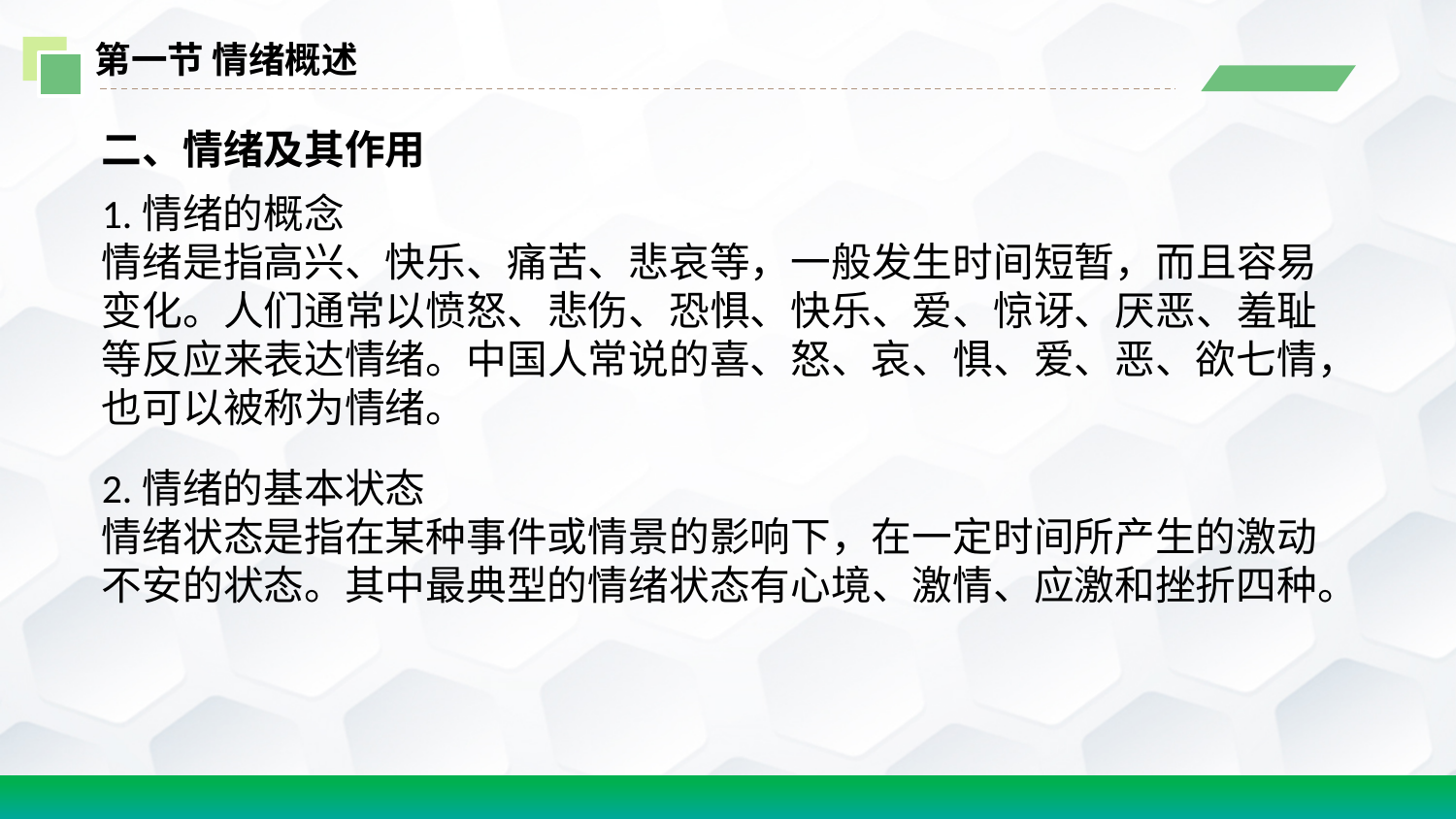

第一节 情绪概述
二、情绪及其作用
1.情绪的概念
情绪是指高兴、快乐、痛苦、悲哀等，一般发生时间短暂，而且容易变化。人们通常以愤怒、悲伤、恐惧、快乐、爱、惊讶、厌恶、羞耻等反应来表达情绪。中国人常说的喜、怒、哀、惧、爱、恶、欲七情，也可以被称为情绪。
2.情绪的基本状态
情绪状态是指在某种事件或情景的影响下，在一定时间所产生的激动不安的状态。其中最典型的情绪状态有心境、激情、应激和挫折四种。